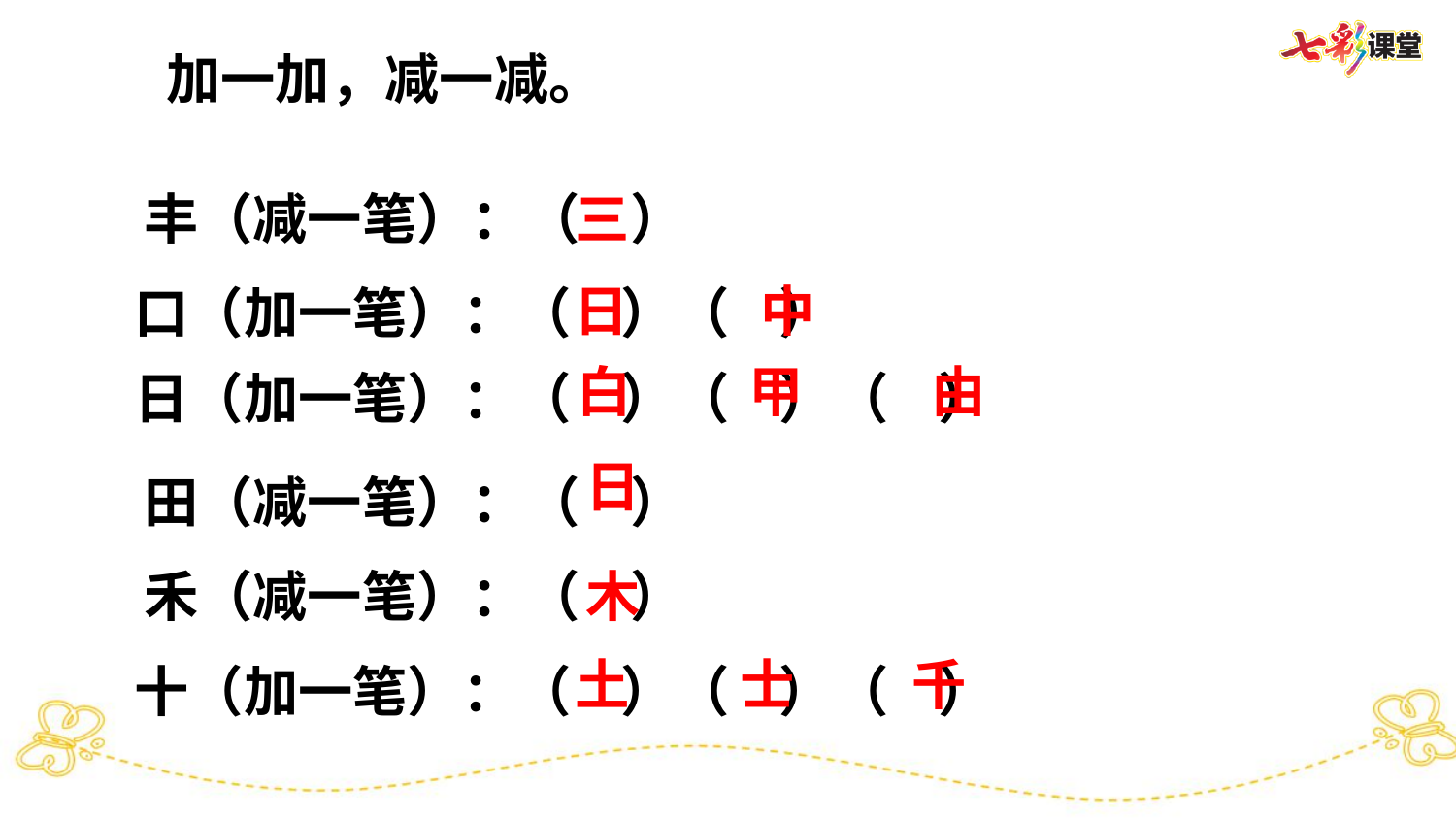

加一加，减一减。
丰（减一笔）：（    ）
三
日
 中
口（加一笔）：（    ）（    ）
白
甲
 由
日（加一笔）：（    ）（    ）（    ）

日
田（减一笔）：（    ）
禾（减一笔）：（    ）
木
土
士
千
十（加一笔）：（    ）（    ）（    ）